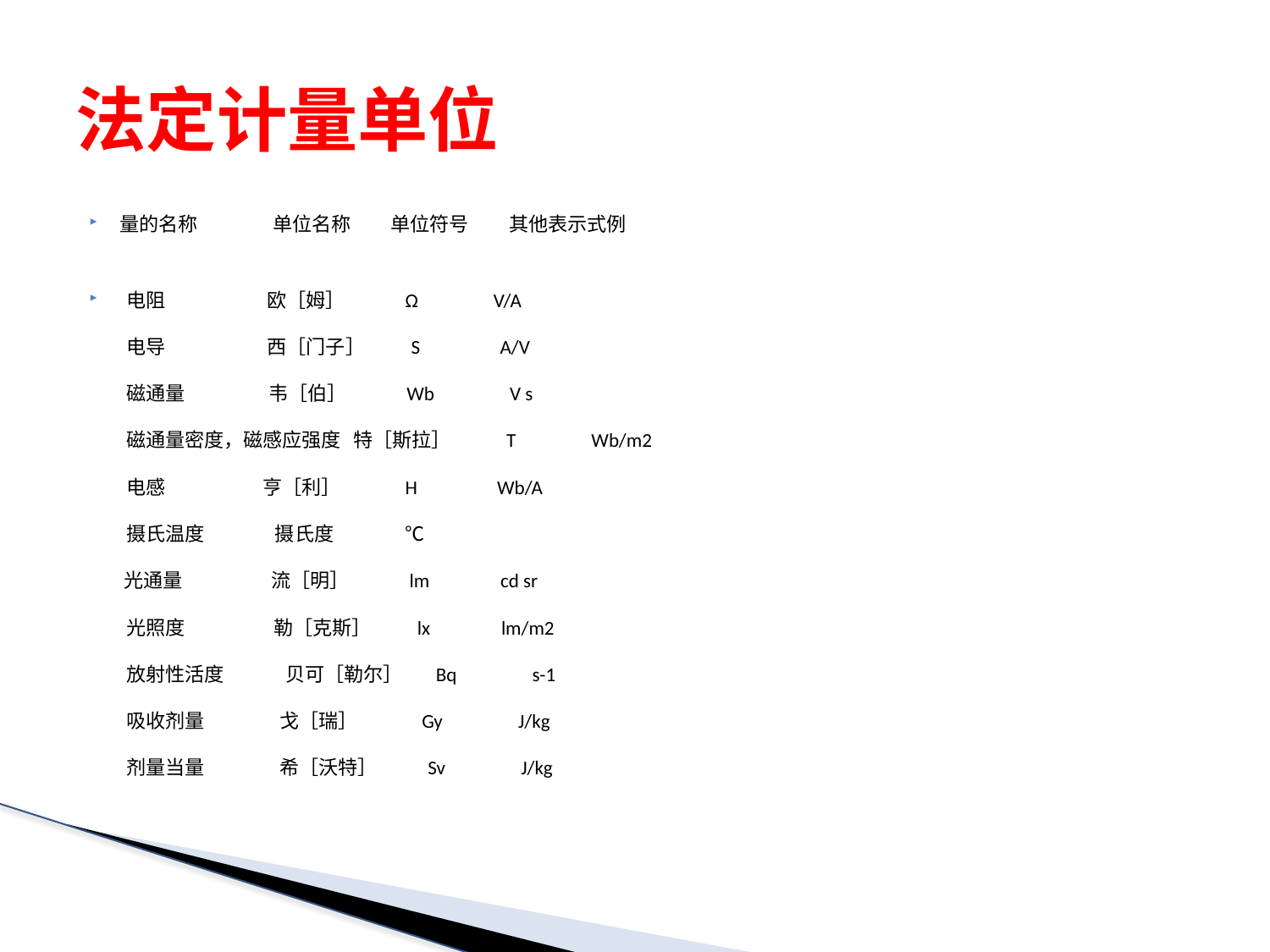

# 法定计量单位
量的名称                 单位名称         单位符号         其他表示式例

 电阻                       欧［姆］             Ω                 V/A
 电导                       西［门子］          S                  A/V
 磁通量                   韦［伯］             Wb                 V s
 磁通量密度，磁感应强度   特［斯拉］            T                 Wb/m2
 电感                      亨［利］              H                  Wb/A
 摄氏温度                摄氏度                ℃
 光通量                    流［明］             lm                cd sr
 光照度                    勒［克斯］          lx                lm/m2
 放射性活度              贝可［勒尔］       Bq                 s-1
 吸收剂量                 戈［瑞］              Gy                 J/kg
 剂量当量                 希［沃特］           Sv                 J/kg